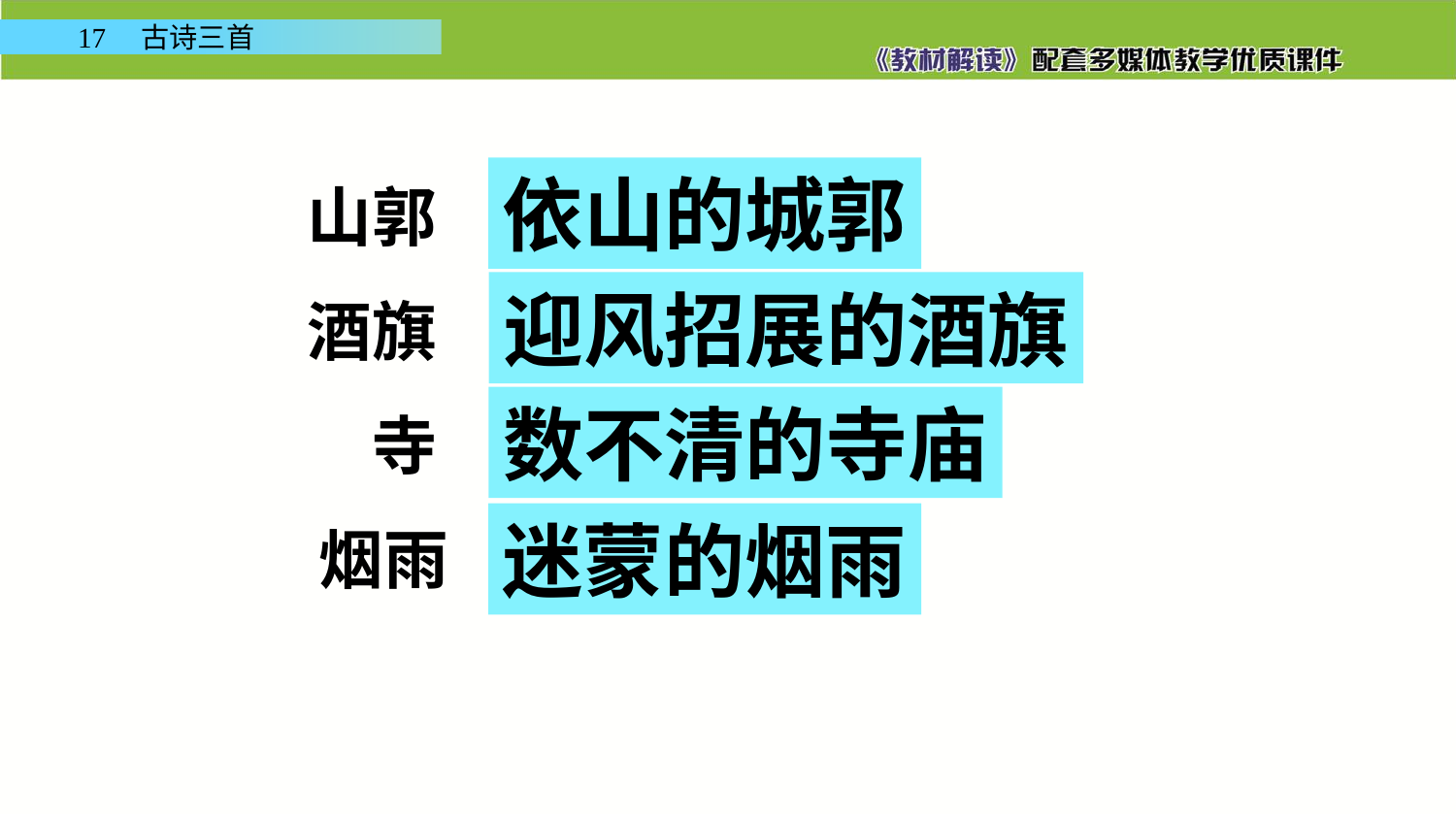

依山的城郭
山郭
迎风招展的酒旗
酒旗
数不清的寺庙
寺
迷蒙的烟雨
烟雨